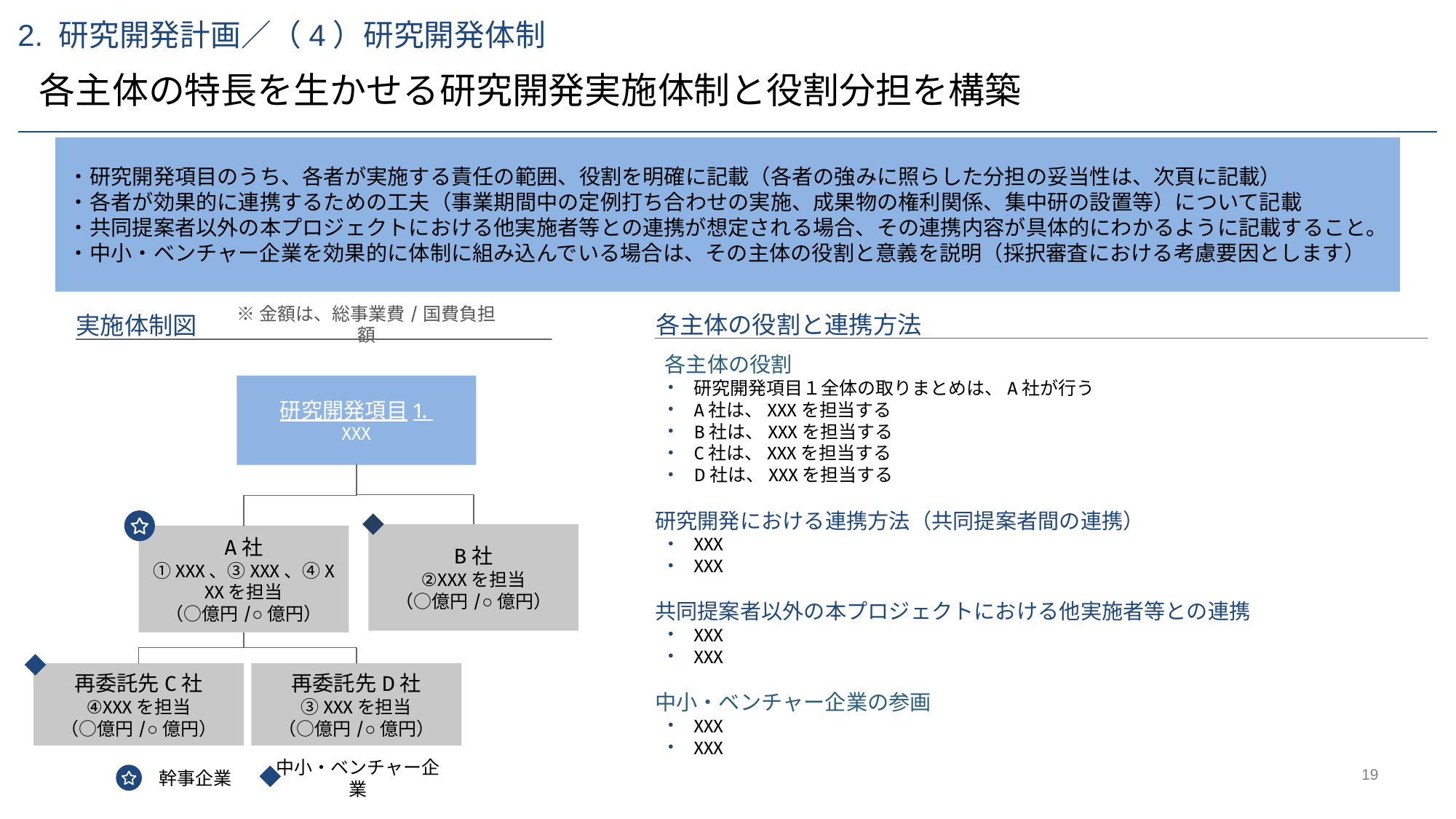

2. 研究開発計画／（4）研究開発体制
各主体の特長を生かせる研究開発実施体制と役割分担を構築
・研究開発項目のうち、各者が実施する責任の範囲、役割を明確に記載（各者の強みに照らした分担の妥当性は、次頁に記載）
・各者が効果的に連携するための工夫（事業期間中の定例打ち合わせの実施、成果物の権利関係、集中研の設置等）について記載
・共同提案者以外の本プロジェクトにおける他実施者等との連携が想定される場合、その連携内容が具体的にわかるように記載すること。
・中小・ベンチャー企業を効果的に体制に組み込んでいる場合は、その主体の役割と意義を説明（採択審査における考慮要因とします）
各主体の役割と連携方法
※金額は、総事業費/国費負担額
実施体制図
 各主体の役割
研究開発項目１全体の取りまとめは、A社が行う
A社は、XXXを担当する
B社は、XXXを担当する
C社は、XXXを担当する
D社は、XXXを担当する

研究開発における連携方法（共同提案者間の連携）
XXX
XXX

共同提案者以外の本プロジェクトにおける他実施者等との連携
XXX
XXX

中小・ベンチャー企業の参画
XXX
XXX
研究開発項目1.
XXX

B社
②XXXを担当
（○億円/○億円）
A社
①XXX、③XXX、④XXXを担当
（○億円/○億円）

再委託先C社
④XXXを担当
（○億円/○億円）
再委託先D社
③XXXを担当
（○億円/○億円）
中小・ベンチャー企業

幹事企業